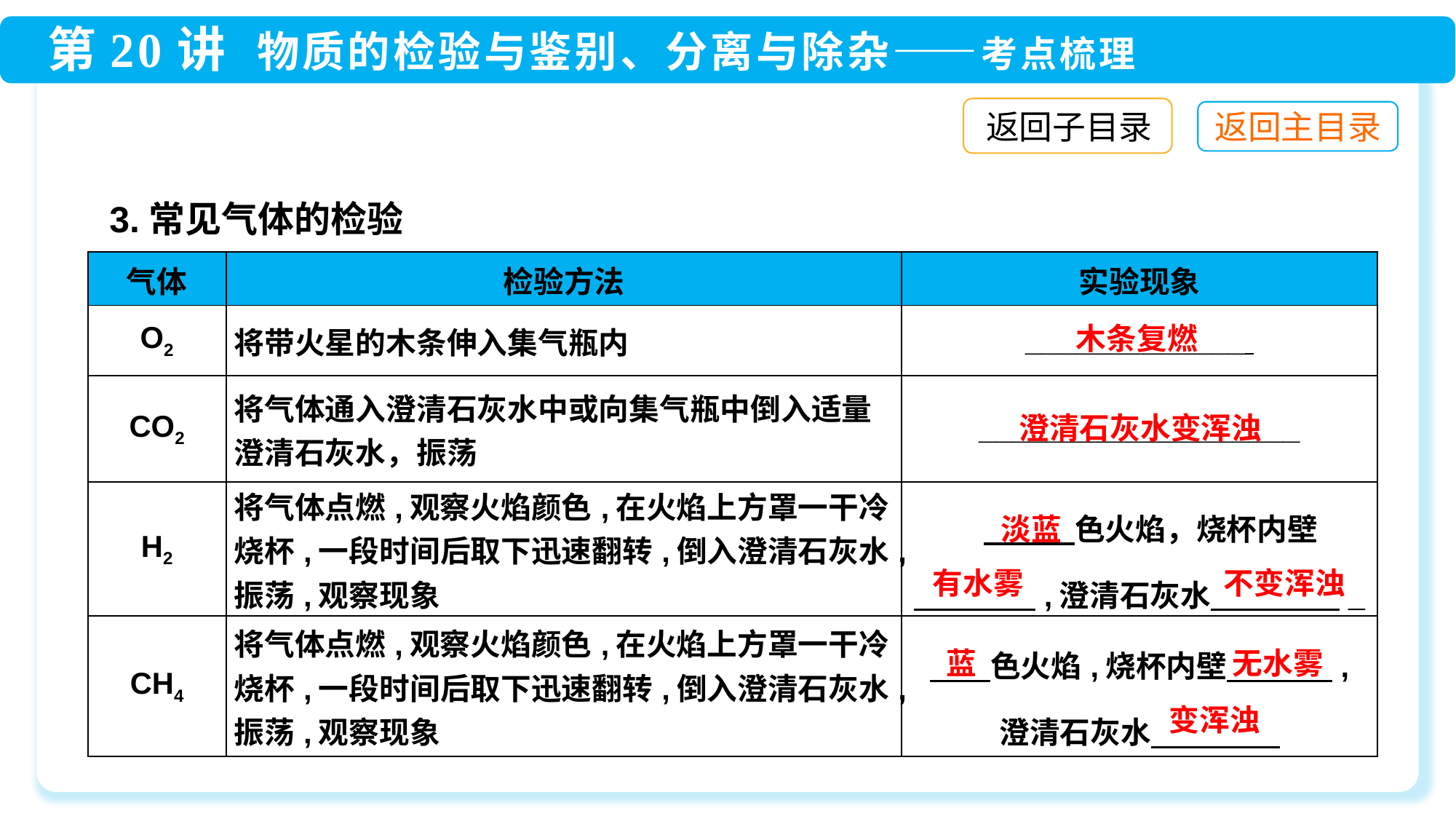

返回子目录
3.常见气体的检验
| 气体 | 检验方法 | 实验现象 |
| --- | --- | --- |
| O2 | 将带火星的木条伸入集气瓶内 | \_\_\_\_\_\_\_\_\_\_\_\_\_ |
| CO2 | 将气体通入澄清石灰水中或向集气瓶中倒入适量澄清石灰水，振荡 | \_\_\_\_\_\_\_\_\_\_\_\_\_\_\_\_\_\_\_ |
| H2 | 将气体点燃,观察火焰颜色,在火焰上方罩一干冷烧杯,一段时间后取下迅速翻转,倒入澄清石灰水,振荡,观察现象 | 色火焰，烧杯内壁 　　　　,澄清石灰水　　　　 \_ |
| CH4 | 将气体点燃,观察火焰颜色,在火焰上方罩一干冷烧杯,一段时间后取下迅速翻转,倒入澄清石灰水,振荡,观察现象 | 色火焰,烧杯内壁　　 　 , 澄清石灰水 |
木条复燃
澄清石灰水变浑浊
淡蓝
有水雾
不变浑浊
蓝
无水雾
变浑浊